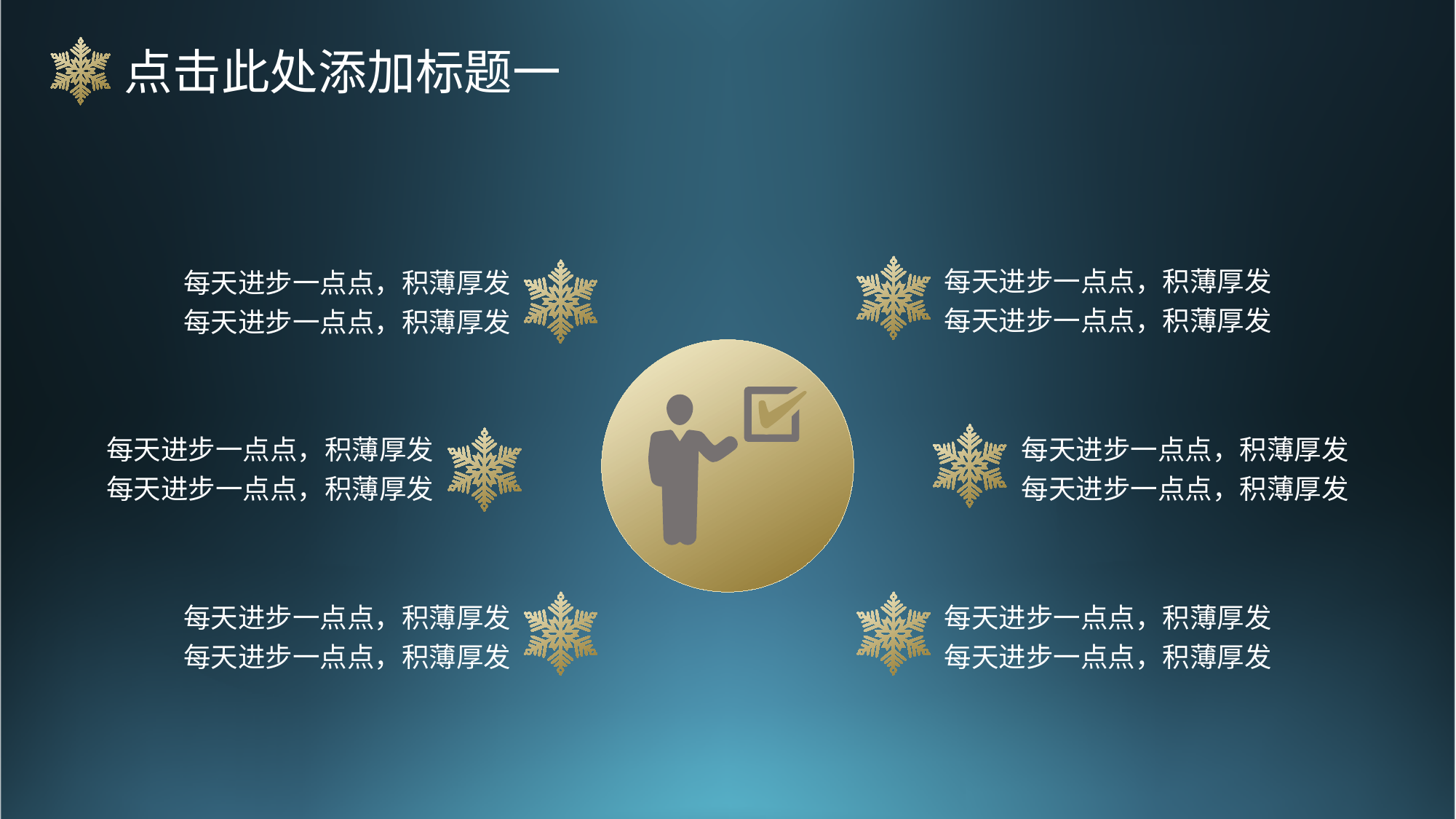

点击此处添加标题一

每天进步一点点，积薄厚发
每天进步一点点，积薄厚发
每天进步一点点，积薄厚发
每天进步一点点，积薄厚发

每天进步一点点，积薄厚发
每天进步一点点，积薄厚发
每天进步一点点，积薄厚发
每天进步一点点，积薄厚发

每天进步一点点，积薄厚发
每天进步一点点，积薄厚发
每天进步一点点，积薄厚发
每天进步一点点，积薄厚发